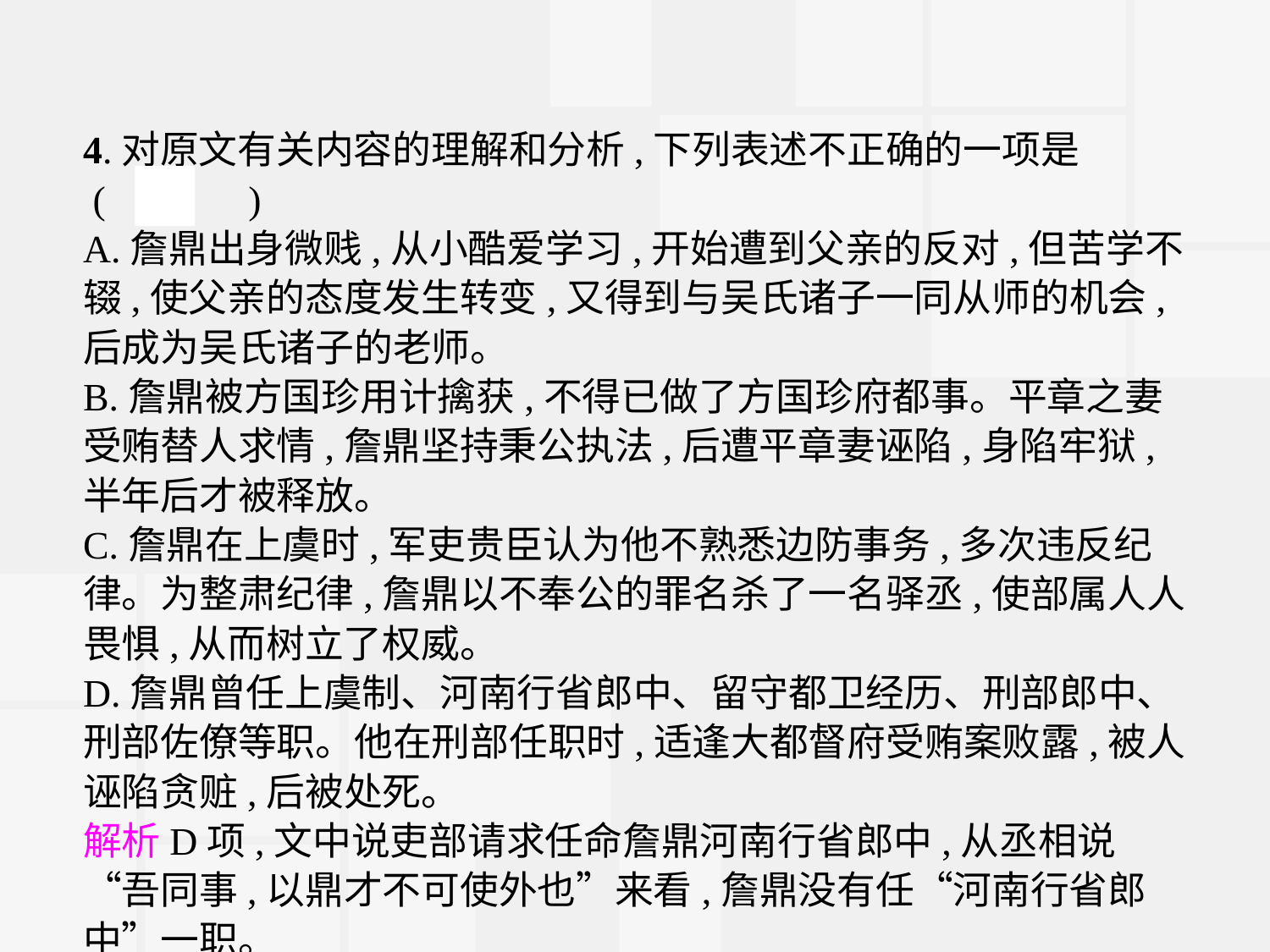

4.对原文有关内容的理解和分析,下列表述不正确的一项是
 (　D　)
A.詹鼎出身微贱,从小酷爱学习,开始遭到父亲的反对,但苦学不辍,使父亲的态度发生转变,又得到与吴氏诸子一同从师的机会,后成为吴氏诸子的老师。
B.詹鼎被方国珍用计擒获,不得已做了方国珍府都事。平章之妻受贿替人求情,詹鼎坚持秉公执法,后遭平章妻诬陷,身陷牢狱,半年后才被释放。
C.詹鼎在上虞时,军吏贵臣认为他不熟悉边防事务,多次违反纪律。为整肃纪律,詹鼎以不奉公的罪名杀了一名驿丞,使部属人人畏惧,从而树立了权威。
D.詹鼎曾任上虞制、河南行省郎中、留守都卫经历、刑部郎中、刑部佐僚等职。他在刑部任职时,适逢大都督府受贿案败露,被人诬陷贪赃,后被处死。
解析D项,文中说吏部请求任命詹鼎河南行省郎中,从丞相说“吾同事,以鼎才不可使外也”来看,詹鼎没有任“河南行省郎中”一职。